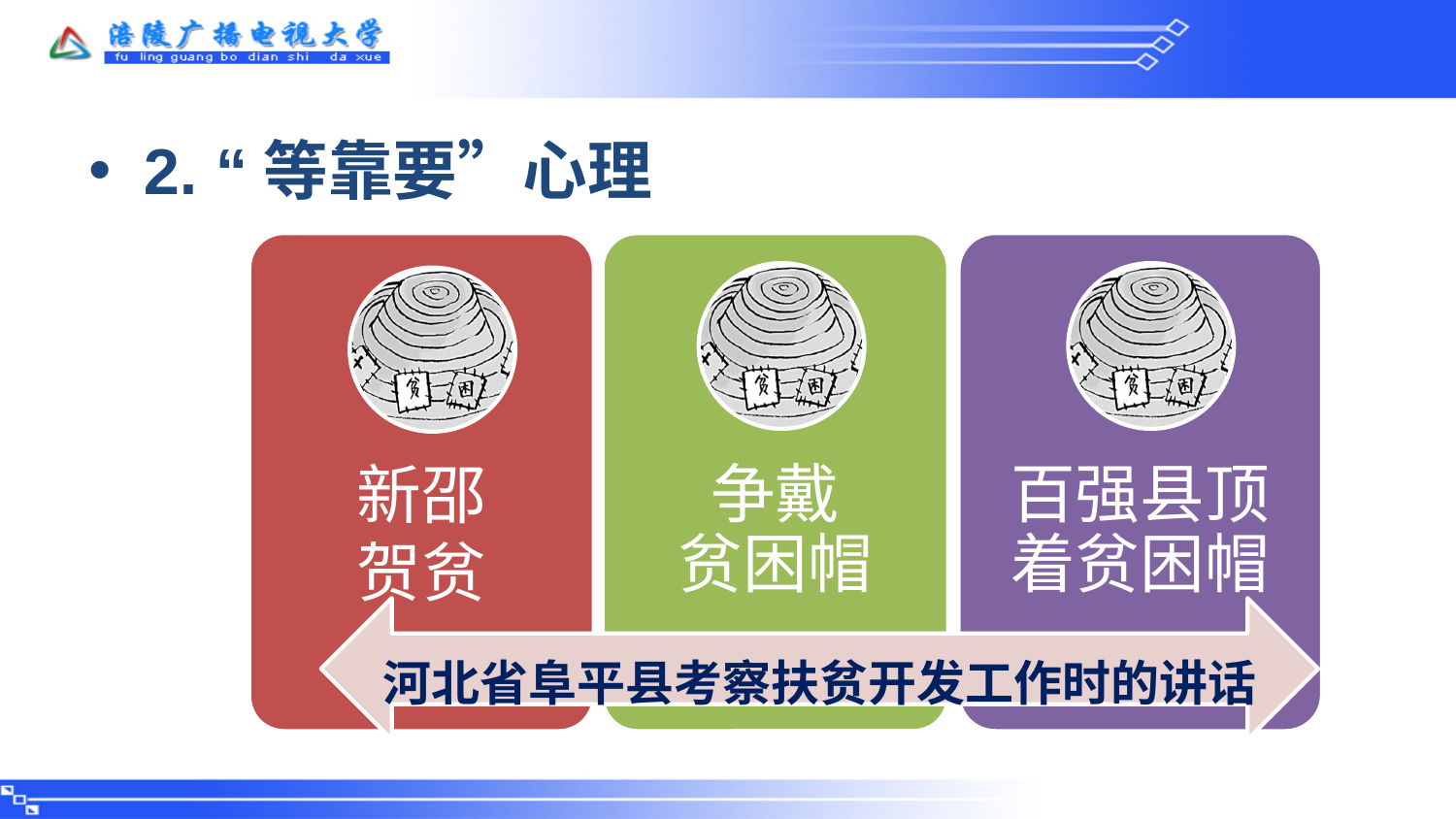

#
2. “等靠要”心理
新邵
贺贫
争戴
贫困帽
百强县顶着贫困帽
河北省阜平县考察扶贫开发工作时的讲话